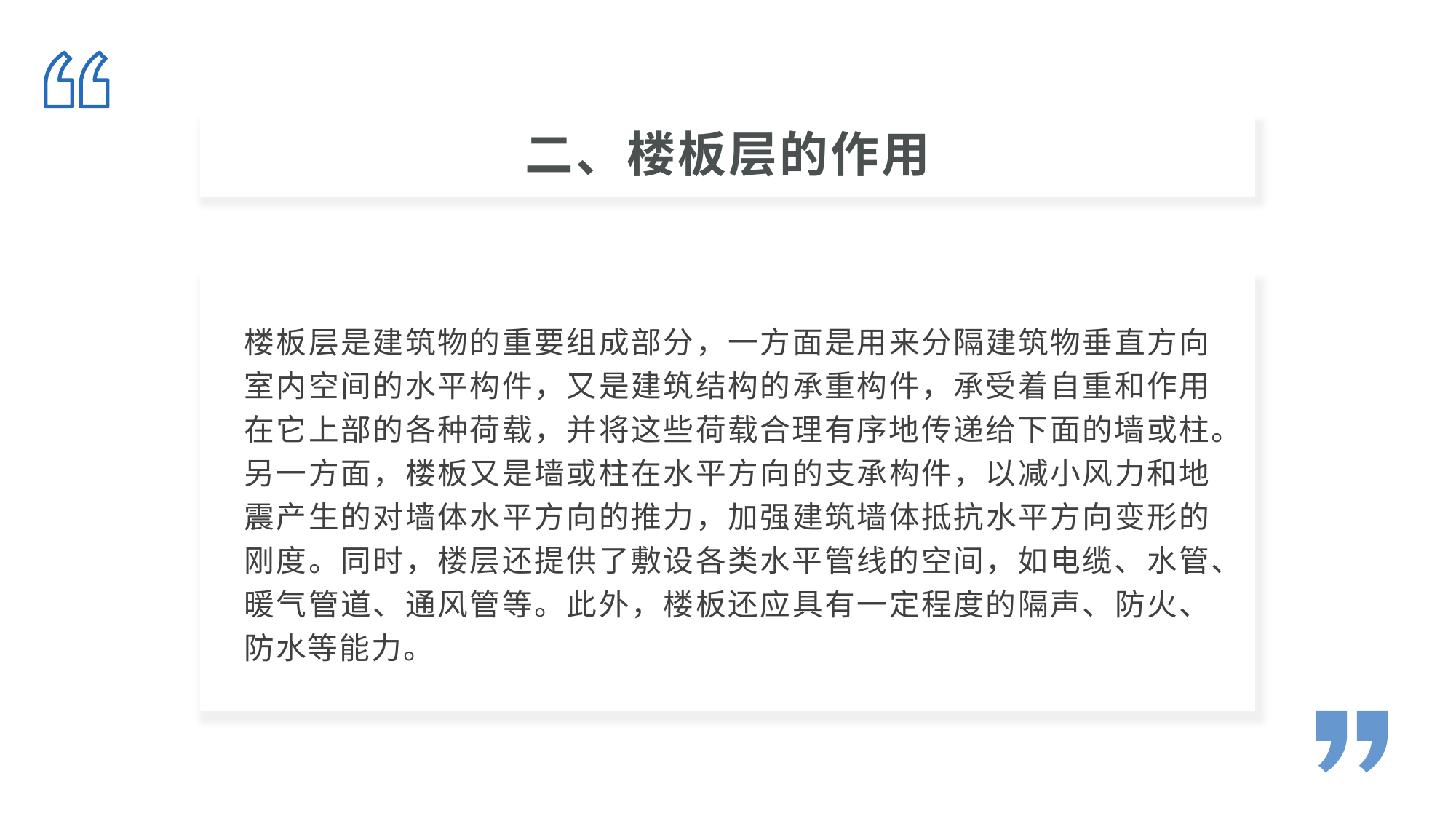

二、楼板层的作用

楼板层是建筑物的重要组成部分，一方面是用来分隔建筑物垂直方向室内空间的水平构件，又是建筑结构的承重构件，承受着自重和作用在它上部的各种荷载，并将这些荷载合理有序地传递给下面的墙或柱。另一方面，楼板又是墙或柱在水平方向的支承构件，以减小风力和地震产生的对墙体水平方向的推力，加强建筑墙体抵抗水平方向变形的刚度。同时，楼层还提供了敷设各类水平管线的空间，如电缆、水管、暖气管道、通风管等。此外，楼板还应具有一定程度的隔声、防火、防水等能力。